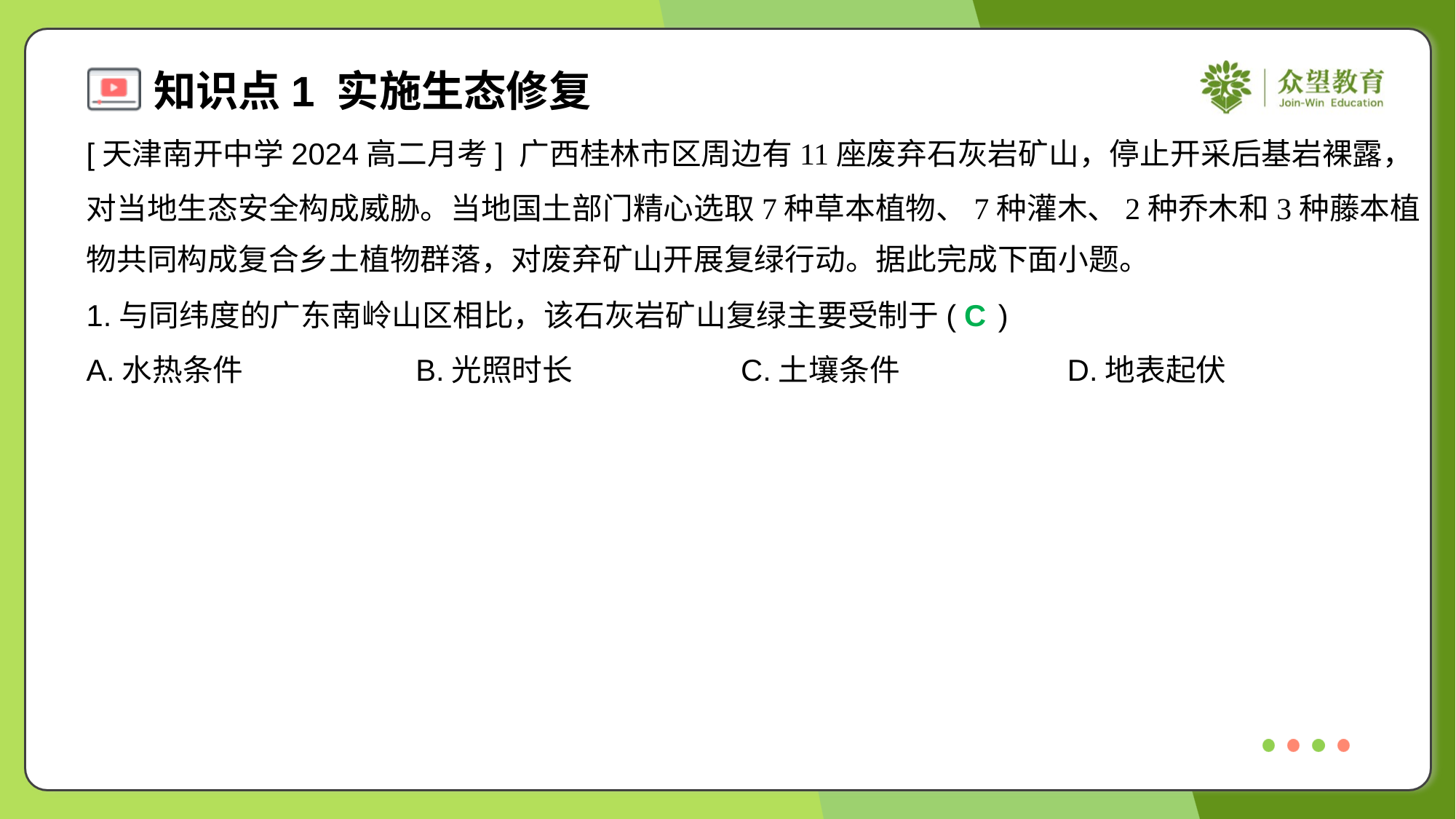

[天津南开中学2024高二月考] 广西桂林市区周边有11座废弃石灰岩矿山，停止开采后基岩裸露，
对当地生态安全构成威胁。当地国土部门精心选取7种草本植物、7种灌木、2种乔木和3种藤本植
物共同构成复合乡土植物群落，对废弃矿山开展复绿行动。据此完成下面小题。
1.与同纬度的广东南岭山区相比，该石灰岩矿山复绿主要受制于(     )
C
A.水热条件	B.光照时长	C.土壤条件	D.地表起伏